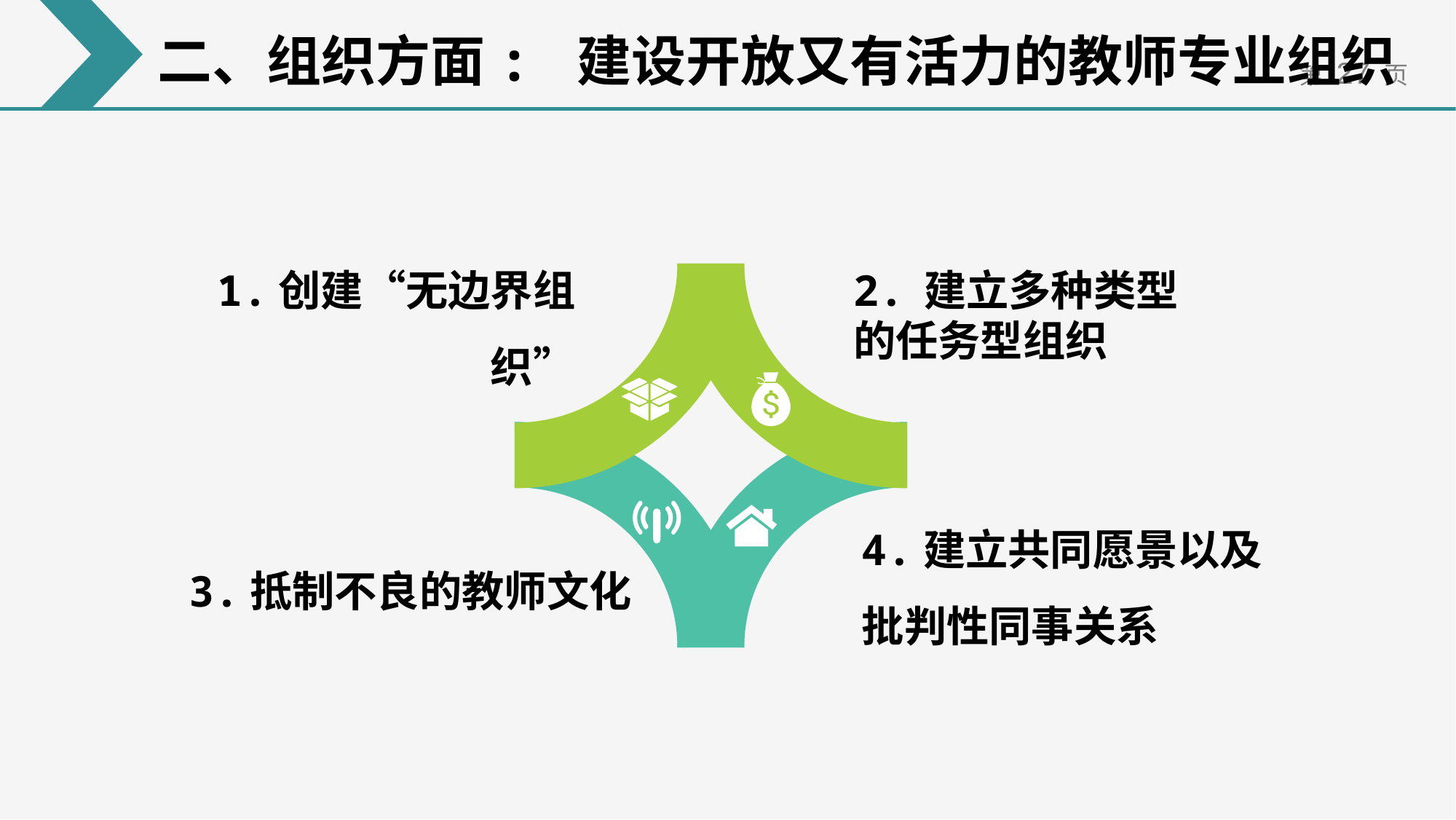

二、组织方面: 建设开放又有活力的教师专业组织

1.创建“无边界组织”
2. 建立多种类型
的任务型组织
4.建立共同愿景以及
批判性同事关系
 3.抵制不良的教师文化